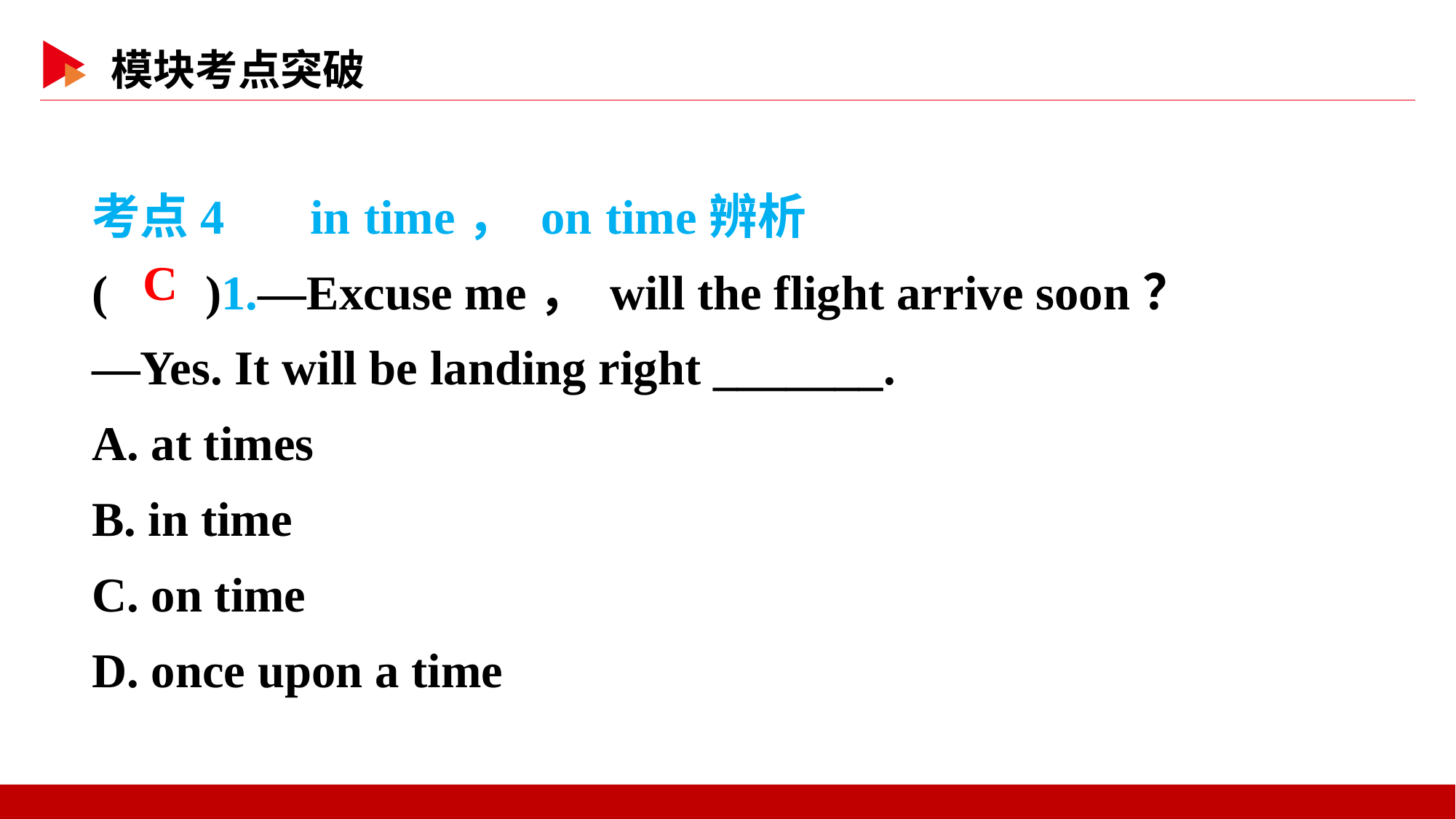

考点4　 in time， on time辨析
(        )1.—Excuse me， will the flight arrive soon？
—Yes. It will be landing right _______.
A. at times
B. in time
C. on time
D. once upon a time
   C